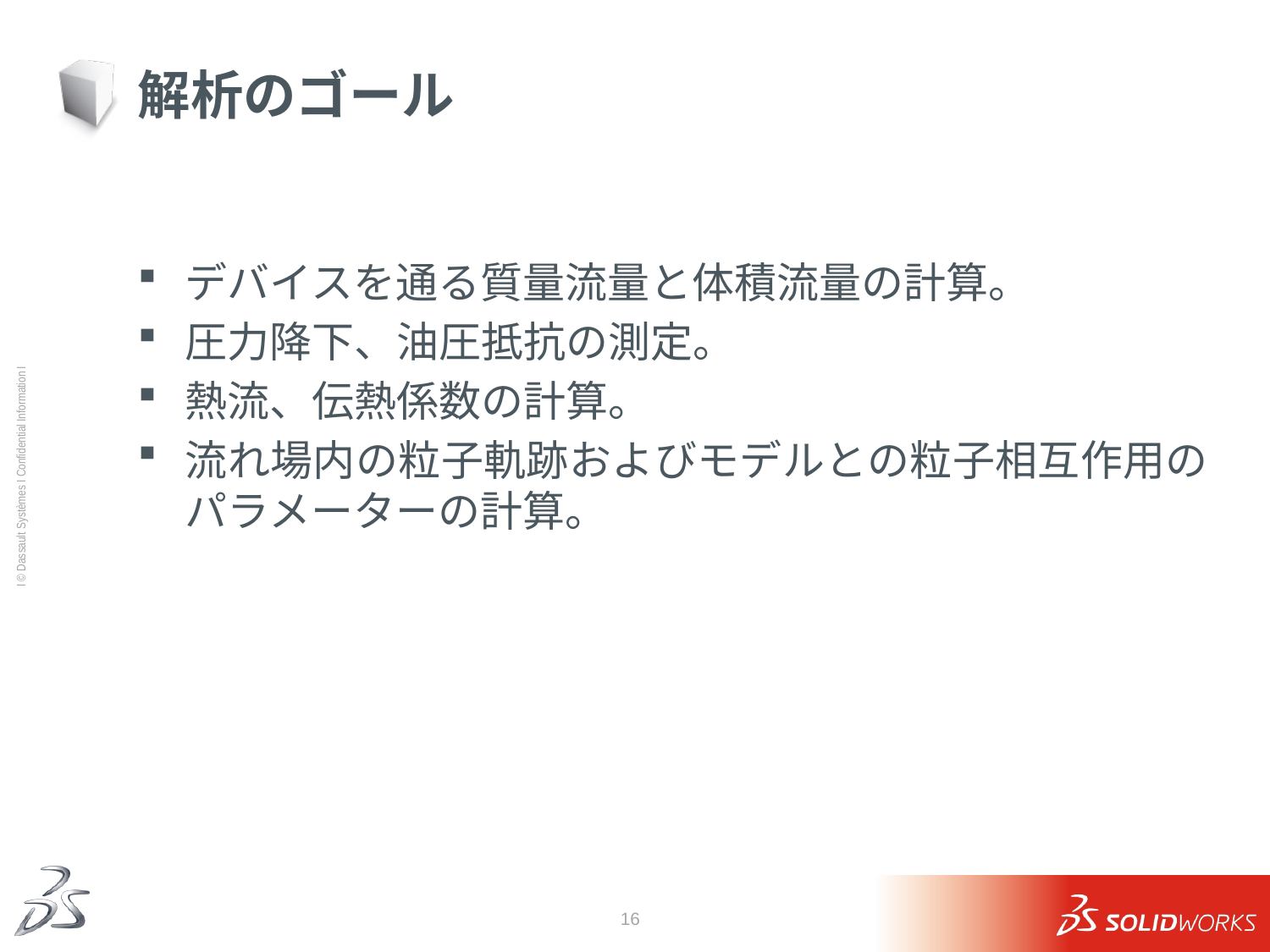

# 解析のゴール
デバイスを通る質量流量と体積流量の計算。
圧力降下、油圧抵抗の測定。
熱流、伝熱係数の計算。
流れ場内の粒子軌跡およびモデルとの粒子相互作用のパラメーターの計算。